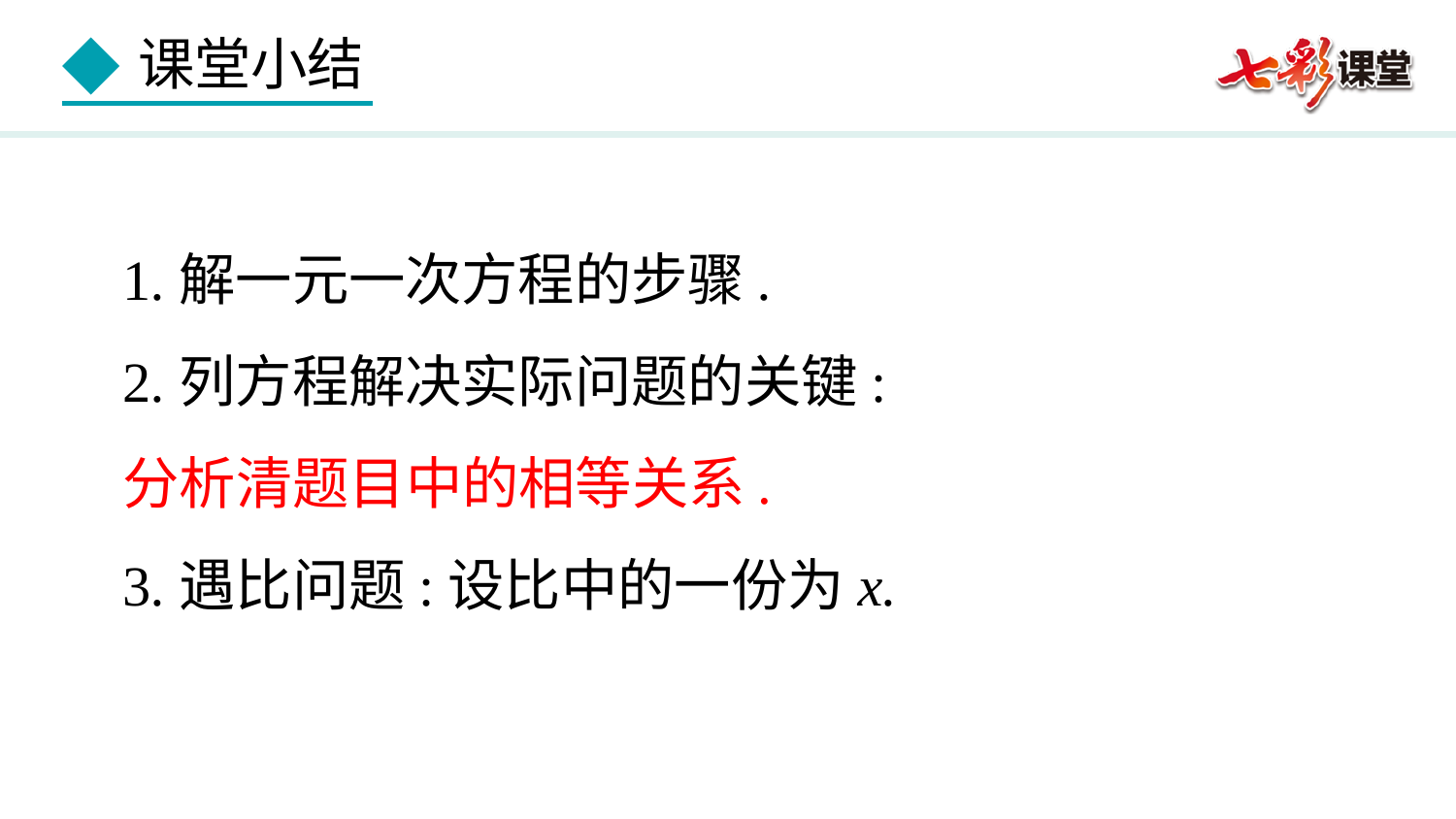

1.解一元一次方程的步骤.
2.列方程解决实际问题的关键:
分析清题目中的相等关系.
3.遇比问题:设比中的一份为x.